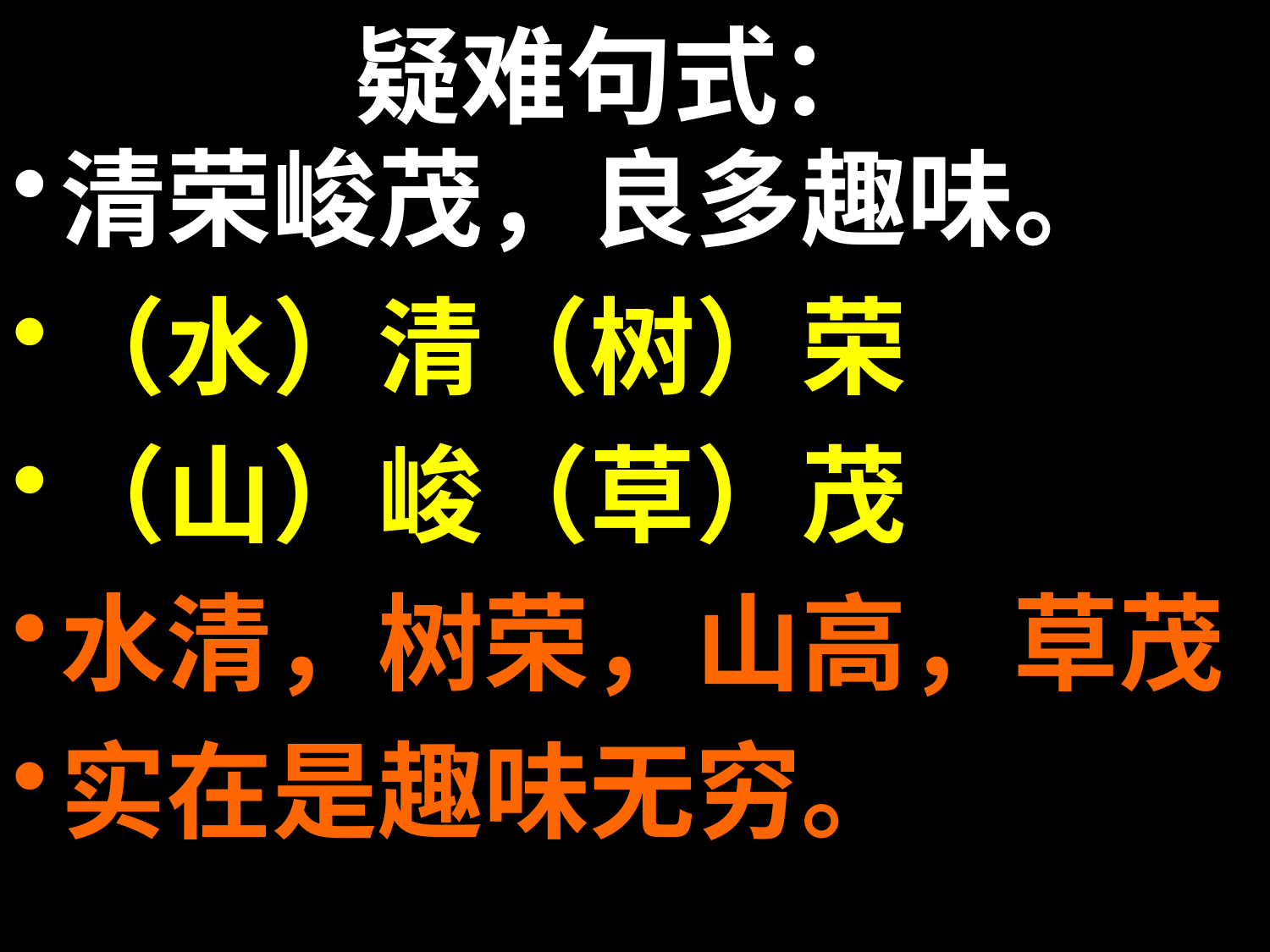

# 疑难句式：
清荣峻茂，良多趣味。
（水）清（树）荣
（山）峻（草）茂
水清，树荣，山高，草茂
实在是趣味无穷。